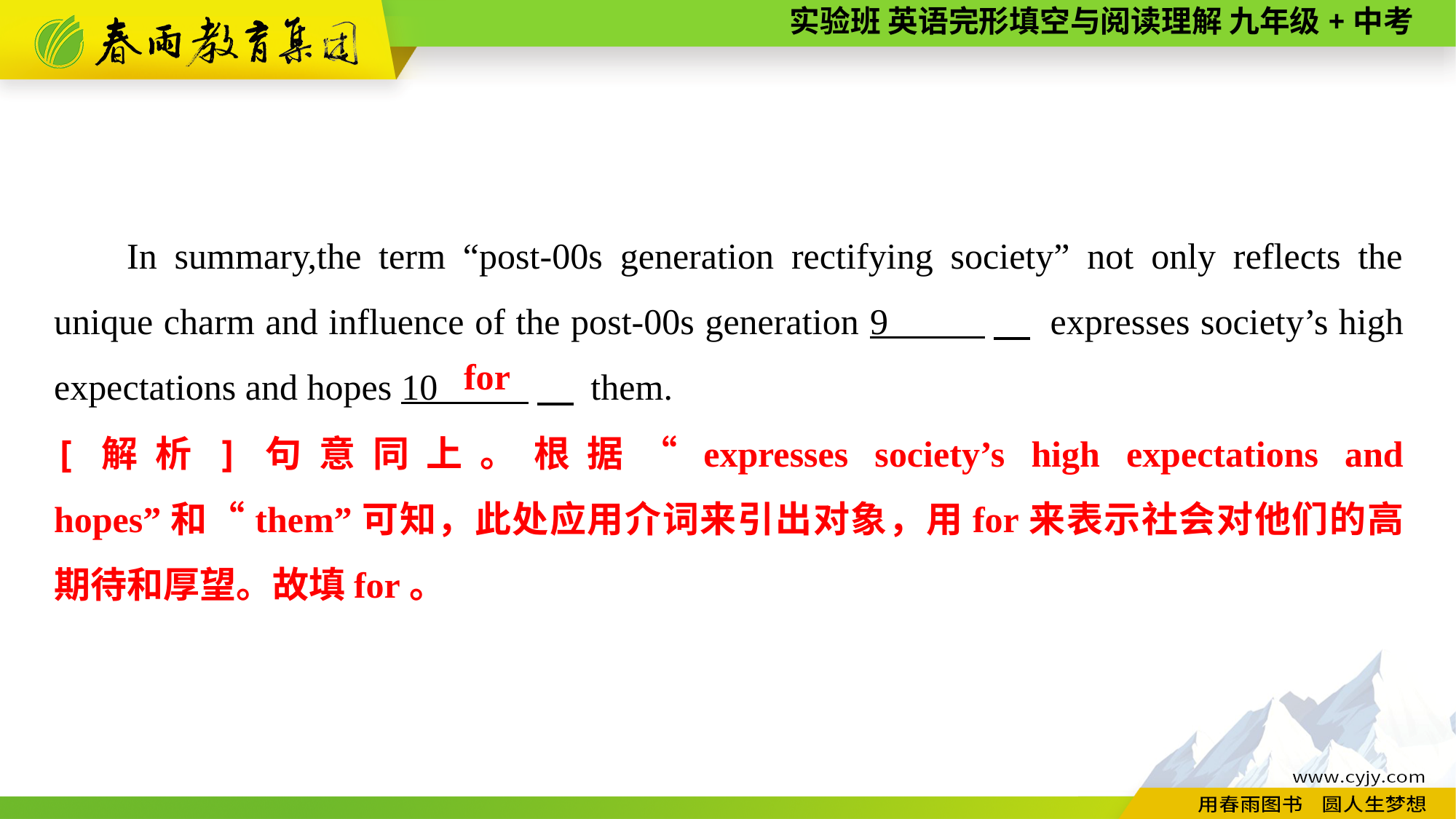

In summary,the term “post-00s generation rectifying society” not only reflects the unique charm and influence of the post-00s generation 9         　 expresses society’s high expectations and hopes 10          　 them.
for
[解析]句意同上。根据“expresses society’s high expectations and hopes”和“them”可知，此处应用介词来引出对象，用for来表示社会对他们的高期待和厚望。故填for。